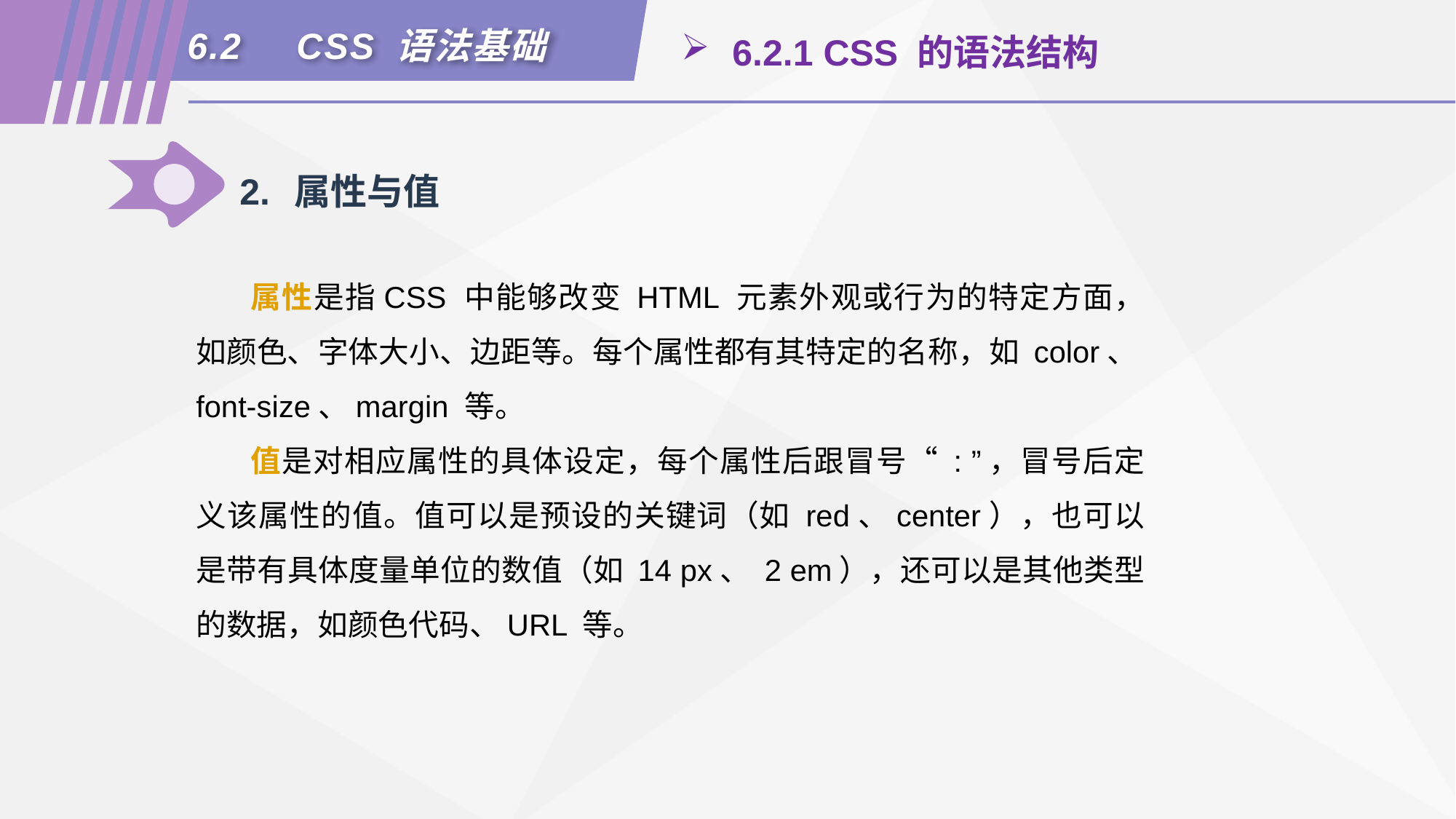

6.2	CSS 语法基础
 6.2.1 CSS 的语法结构

2.	属性与值
属性是指CSS 中能够改变 HTML 元素外观或行为的特定方面，如颜色、字体大小、边距等。每个属性都有其特定的名称，如 color、font-size、margin 等。
值是对相应属性的具体设定，每个属性后跟冒号“ : ”，冒号后定义该属性的值。值可以是预设的关键词（如 red、center），也可以是带有具体度量单位的数值（如 14 px、 2 em），还可以是其他类型的数据，如颜色代码、URL 等。